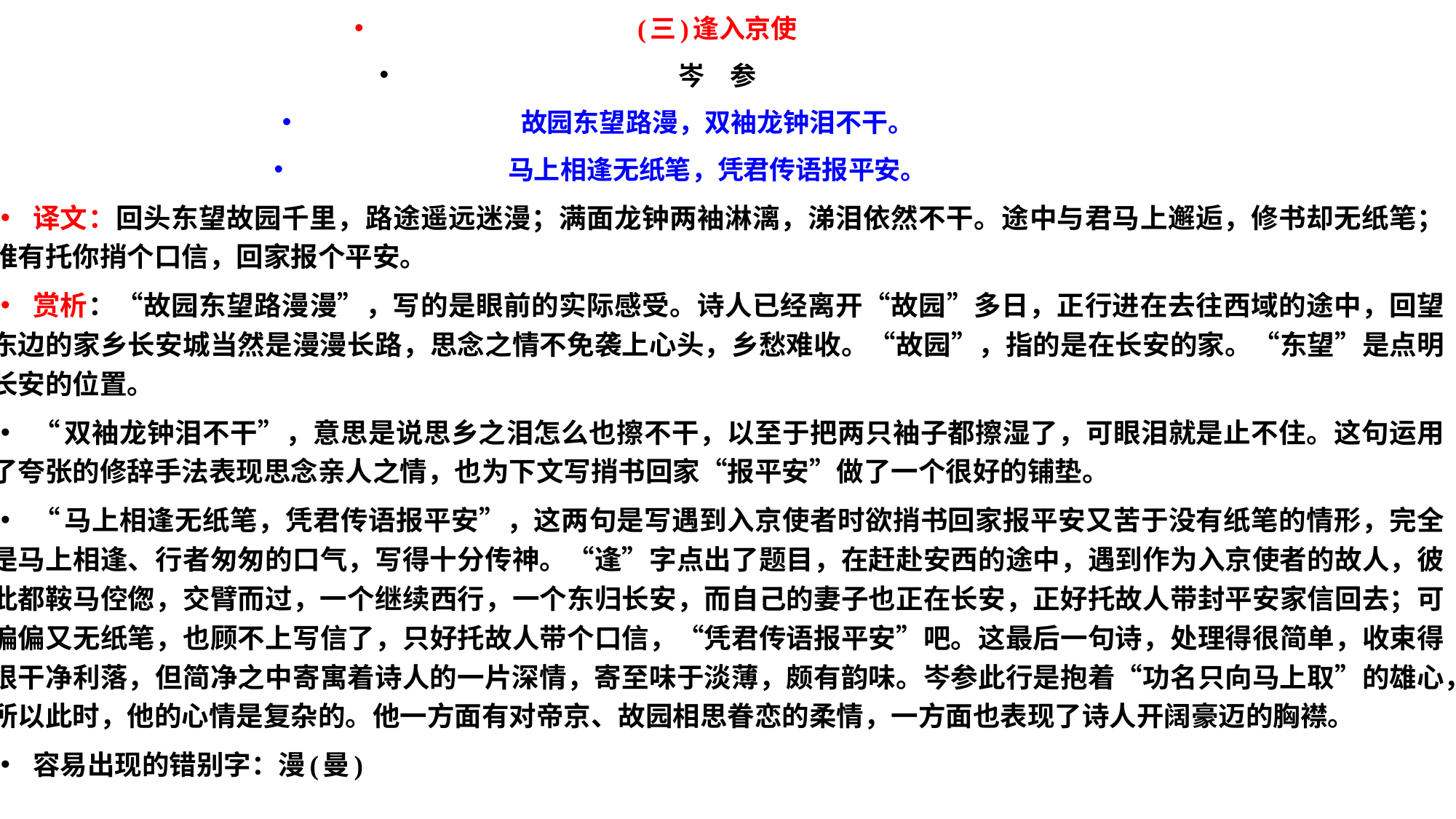

(三)逢入京使
岑　参
故园东望路漫，双袖龙钟泪不干。
马上相逢无纸笔，凭君传语报平安。
译文：回头东望故园千里，路途遥远迷漫；满面龙钟两袖淋漓，涕泪依然不干。途中与君马上邂逅，修书却无纸笔；唯有托你捎个口信，回家报个平安。
赏析：“故园东望路漫漫”，写的是眼前的实际感受。诗人已经离开“故园”多日，正行进在去往西域的途中，回望东边的家乡长安城当然是漫漫长路，思念之情不免袭上心头，乡愁难收。“故园”，指的是在长安的家。“东望”是点明长安的位置。
“双袖龙钟泪不干”，意思是说思乡之泪怎么也擦不干，以至于把两只袖子都擦湿了，可眼泪就是止不住。这句运用了夸张的修辞手法表现思念亲人之情，也为下文写捎书回家“报平安”做了一个很好的铺垫。
“马上相逢无纸笔，凭君传语报平安”，这两句是写遇到入京使者时欲捎书回家报平安又苦于没有纸笔的情形，完全是马上相逢、行者匆匆的口气，写得十分传神。“逢”字点出了题目，在赶赴安西的途中，遇到作为入京使者的故人，彼此都鞍马倥偬，交臂而过，一个继续西行，一个东归长安，而自己的妻子也正在长安，正好托故人带封平安家信回去；可偏偏又无纸笔，也顾不上写信了，只好托故人带个口信，“凭君传语报平安”吧。这最后一句诗，处理得很简单，收束得很干净利落，但简净之中寄寓着诗人的一片深情，寄至味于淡薄，颇有韵味。岑参此行是抱着“功名只向马上取”的雄心，所以此时，他的心情是复杂的。他一方面有对帝京、故园相思眷恋的柔情，一方面也表现了诗人开阔豪迈的胸襟。
容易出现的错别字：漫(曼)